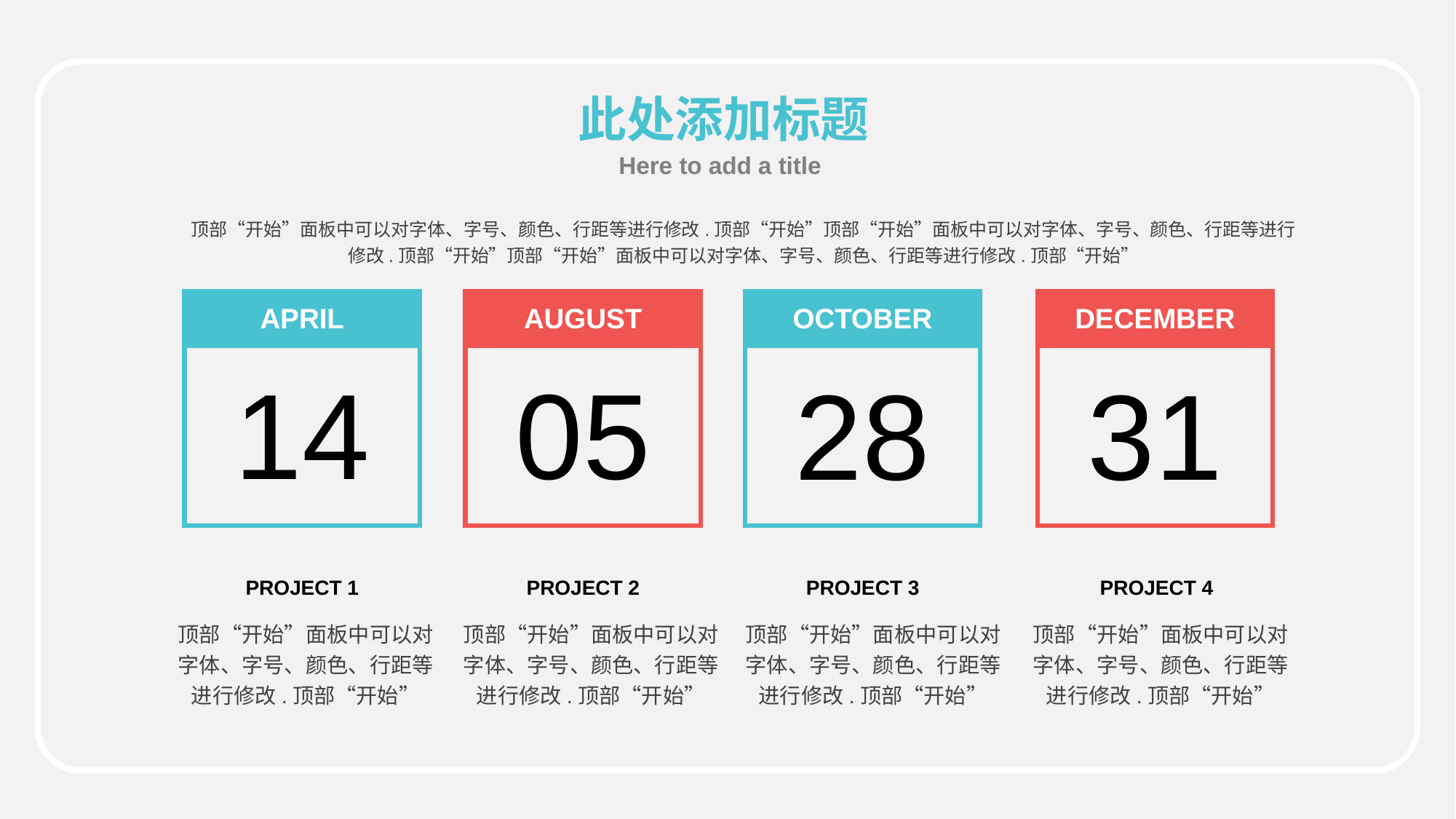

此处添加标题
Here to add a title
顶部“开始”面板中可以对字体、字号、颜色、行距等进行修改.顶部“开始”顶部“开始”面板中可以对字体、字号、颜色、行距等进行修改.顶部“开始”顶部“开始”面板中可以对字体、字号、颜色、行距等进行修改.顶部“开始”

APRIL

AUGUST

OCTOBER

DECEMBER

14
05
28
31
PROJECT 1
PROJECT 2
PROJECT 3
PROJECT 4
顶部“开始”面板中可以对字体、字号、颜色、行距等进行修改.顶部“开始”
顶部“开始”面板中可以对字体、字号、颜色、行距等进行修改.顶部“开始”
顶部“开始”面板中可以对字体、字号、颜色、行距等进行修改.顶部“开始”
顶部“开始”面板中可以对字体、字号、颜色、行距等进行修改.顶部“开始”